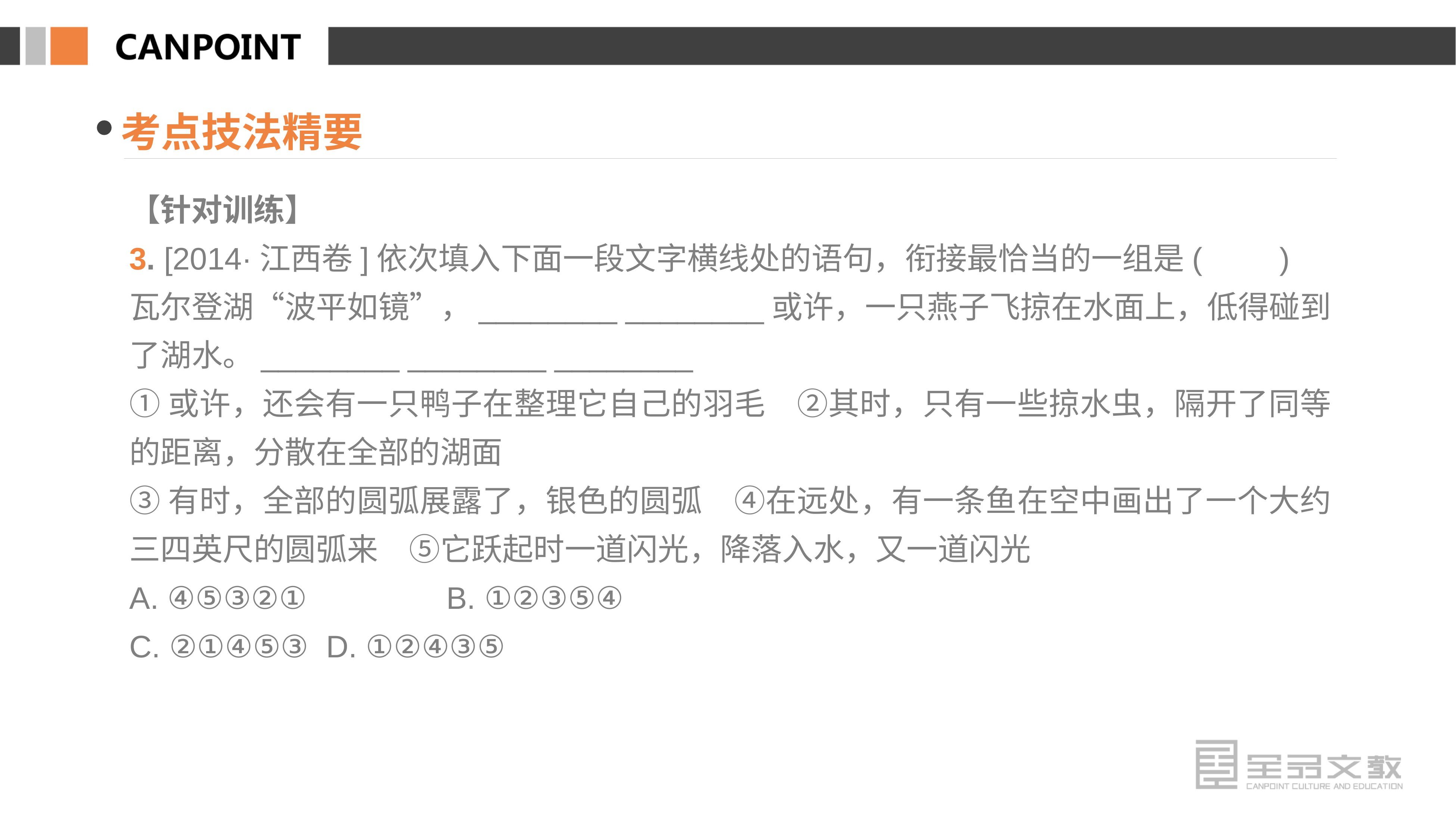

考点技法精要

【针对训练】
3. [2014·江西卷]依次填入下面一段文字横线处的语句，衔接最恰当的一组是(　　)
瓦尔登湖“波平如镜”，________ ________或许，一只燕子飞掠在水面上，低得碰到了湖水。________ ________ ________
①或许，还会有一只鸭子在整理它自己的羽毛　②其时，只有一些掠水虫，隔开了同等的距离，分散在全部的湖面
③有时，全部的圆弧展露了，银色的圆弧　④在远处，有一条鱼在空中画出了一个大约三四英尺的圆弧来　⑤它跃起时一道闪光，降落入水，又一道闪光
A. ④⑤③②①　　　　B. ①②③⑤④
C. ②①④⑤③  D. ①②④③⑤